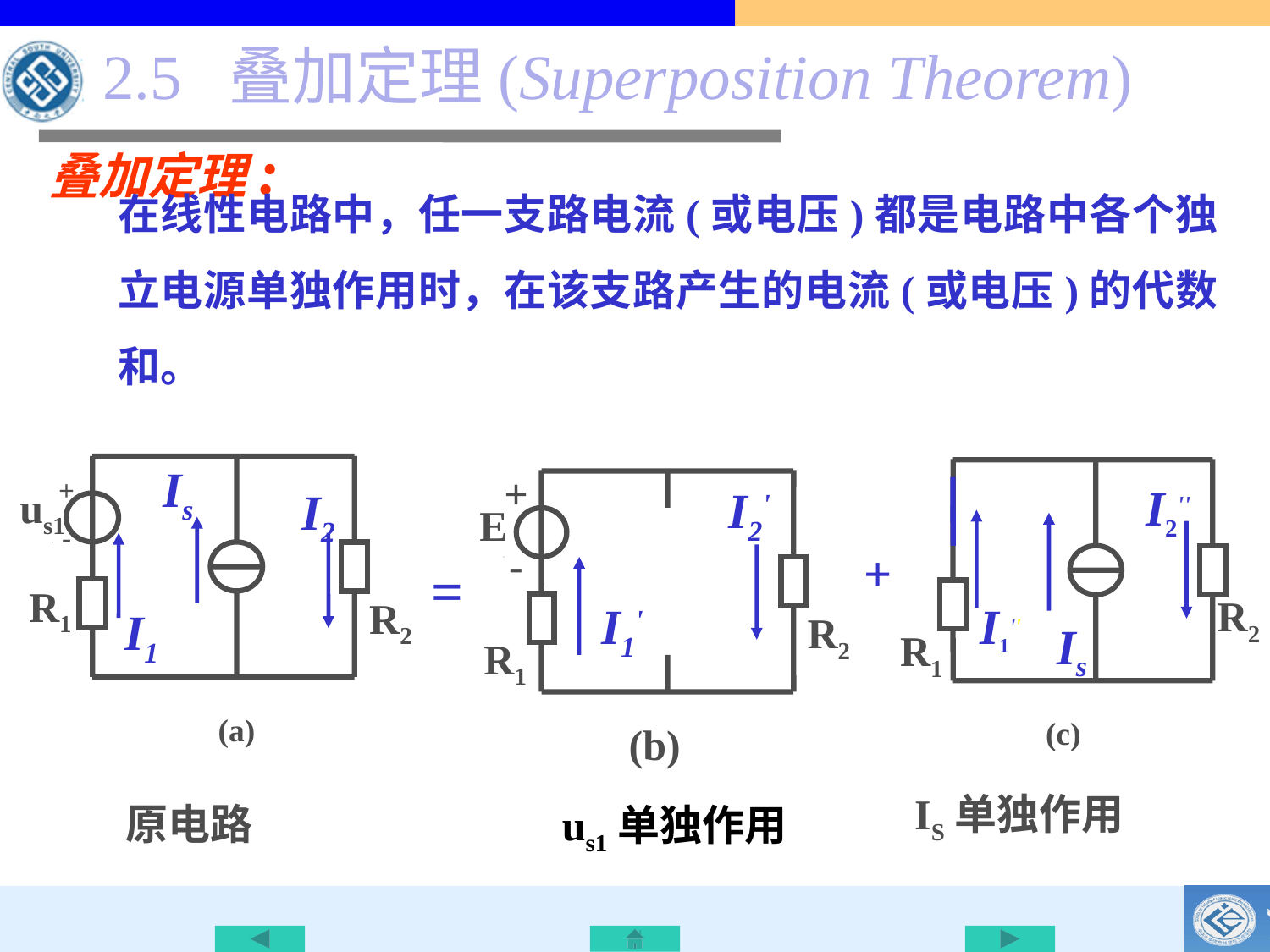

# 2.5  叠加定理(Superposition Theorem)
叠加定理:
在线性电路中，任一支路电流(或电压)都是电路中各个独立电源单独作用时，在该支路产生的电流(或电压)的代数和。
Is

+
-
us1

R1

R2

(a)
原电路
+
-

E

=

R2
R1

(b)
us1单独作用

I2''

+

R2
I1''

R1

(c)
IS单独作用
I2'
I2
I1'
I1
Is